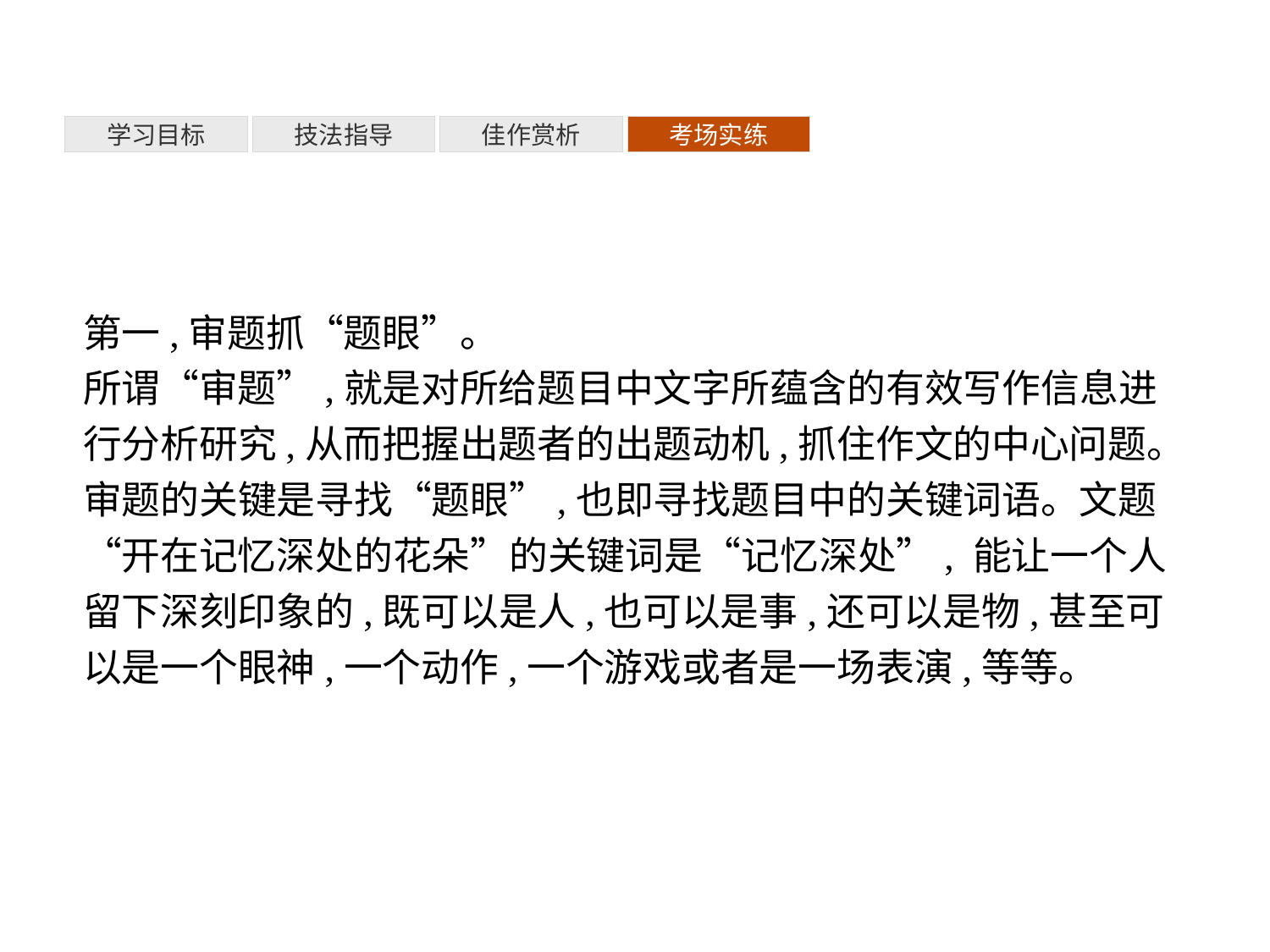

考场实练
学习目标
技法指导
佳作赏析
第一,审题抓“题眼”。
所谓“审题”,就是对所给题目中文字所蕴含的有效写作信息进行分析研究,从而把握出题者的出题动机,抓住作文的中心问题。审题的关键是寻找“题眼”,也即寻找题目中的关键词语。文题“开在记忆深处的花朵”的关键词是“记忆深处”, 能让一个人留下深刻印象的,既可以是人,也可以是事,还可以是物,甚至可以是一个眼神,一个动作,一个游戏或者是一场表演,等等。